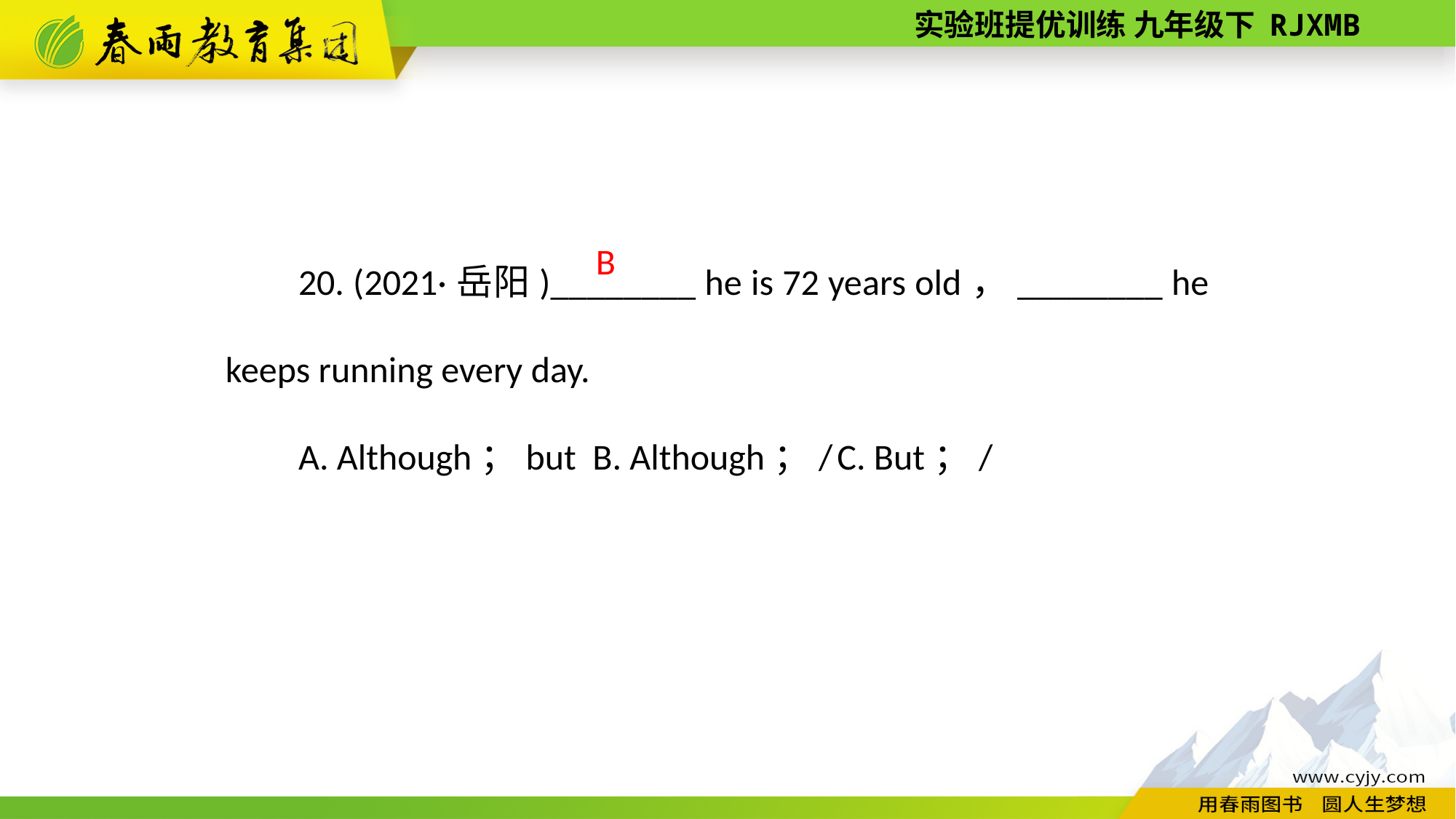

20. (2021·岳阳)________ he is 72 years old，________ he keeps running every day.
A. Although；but  B. Although；/ C. But；/
 B